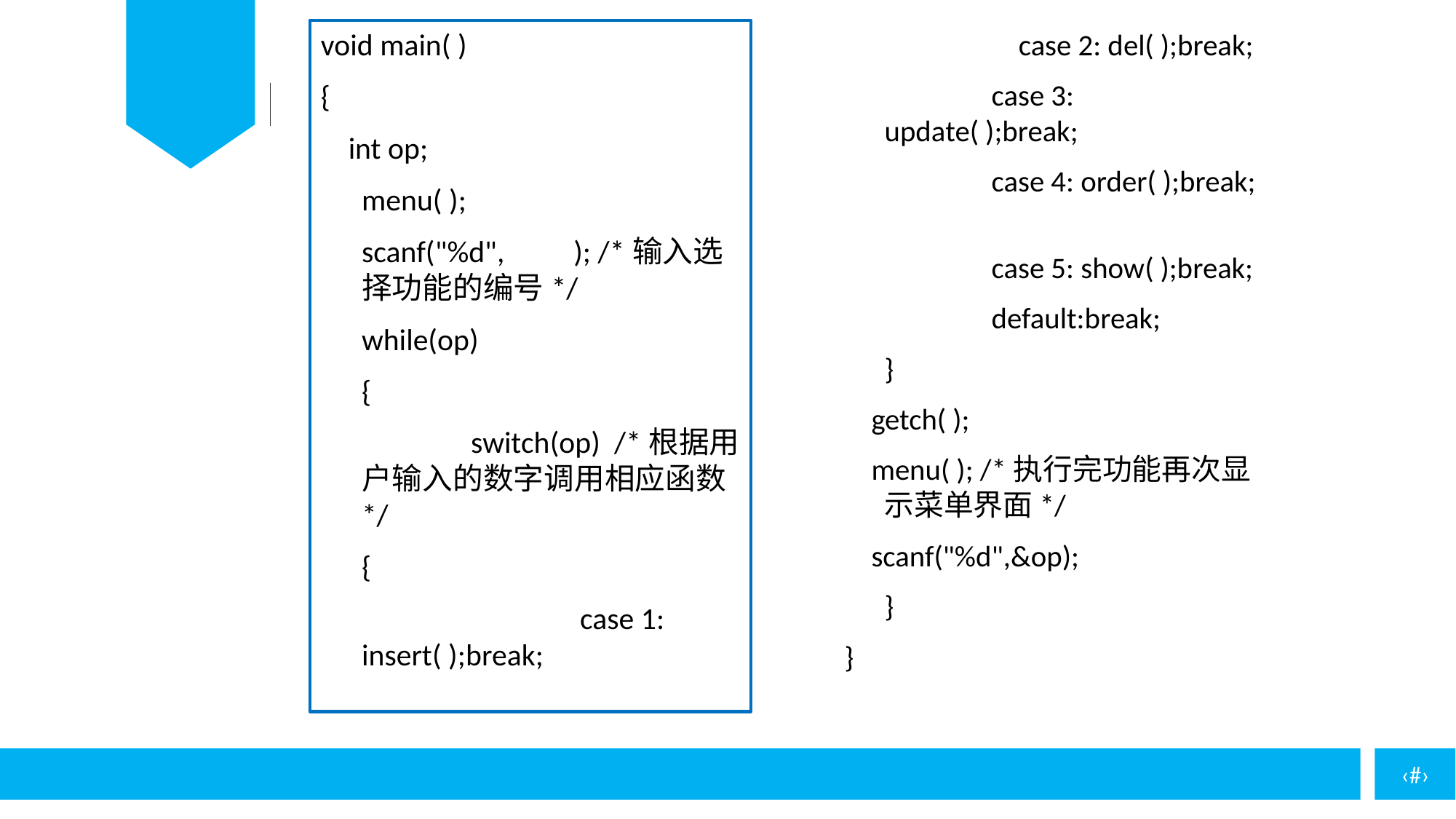

void main( )
{
    int op;
  	menu( );
	scanf("%d",          ); /*输入选择功能的编号*/
	while(op)
  	{
	  	switch(op)  /*根据用户输入的数字调用相应函数*/
     	{
		 	case 1: insert( );break;

       	    case 2: del( );break;
         	case 3: update( );break;
        	case 4: order( );break;
	   		case 5: show( );break;
       	default:break;
     	}
    getch( );
    menu( ); /*执行完功能再次显示菜单界面*/
    scanf("%d",&op);
  	}
}